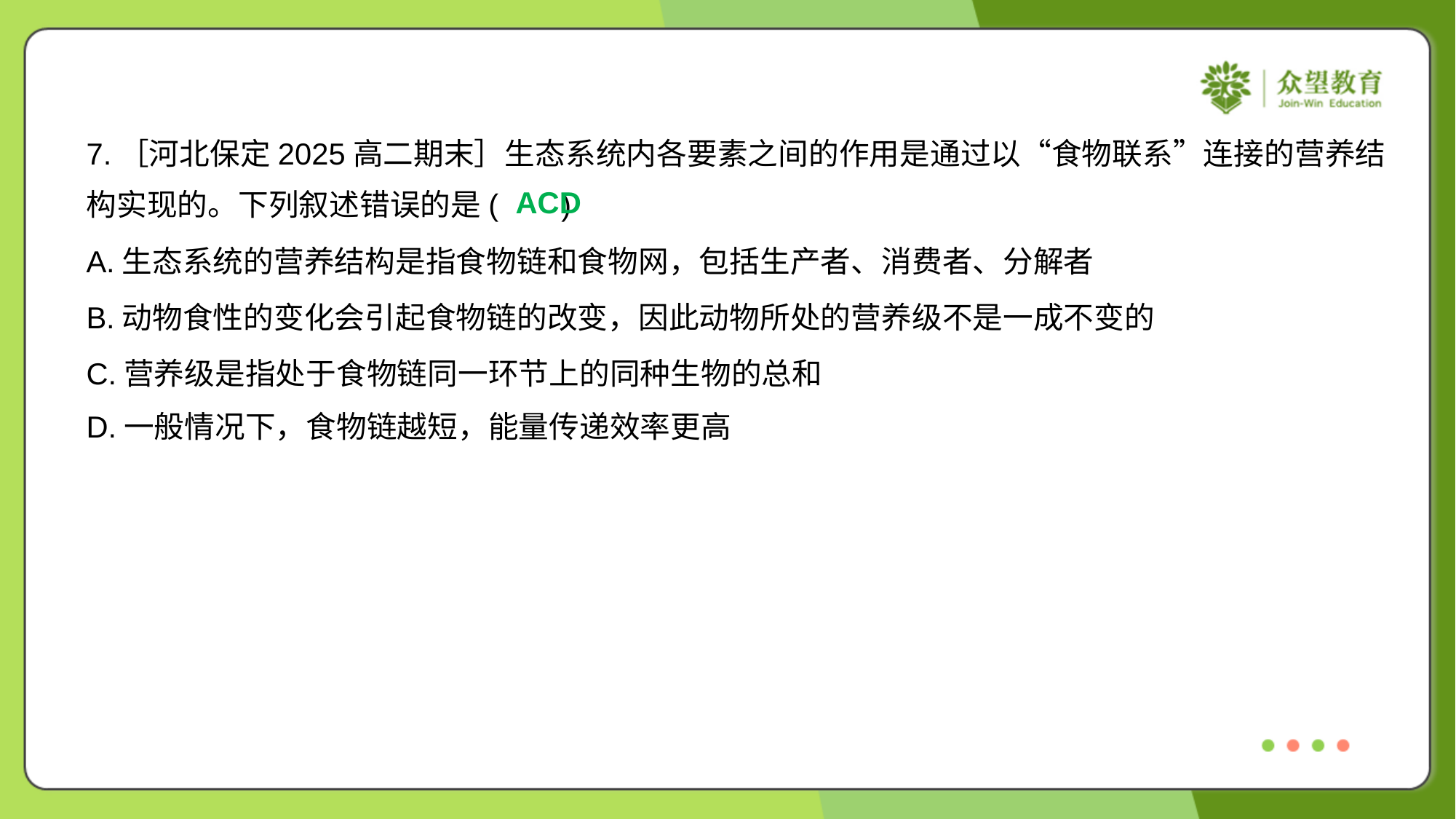

7.［河北保定2025高二期末］生态系统内各要素之间的作用是通过以“食物联系”连接的营养结
构实现的。下列叙述错误的是(        )
ACD
A.生态系统的营养结构是指食物链和食物网，包括生产者、消费者、分解者
B.动物食性的变化会引起食物链的改变，因此动物所处的营养级不是一成不变的
C.营养级是指处于食物链同一环节上的同种生物的总和
D.一般情况下，食物链越短，能量传递效率更高